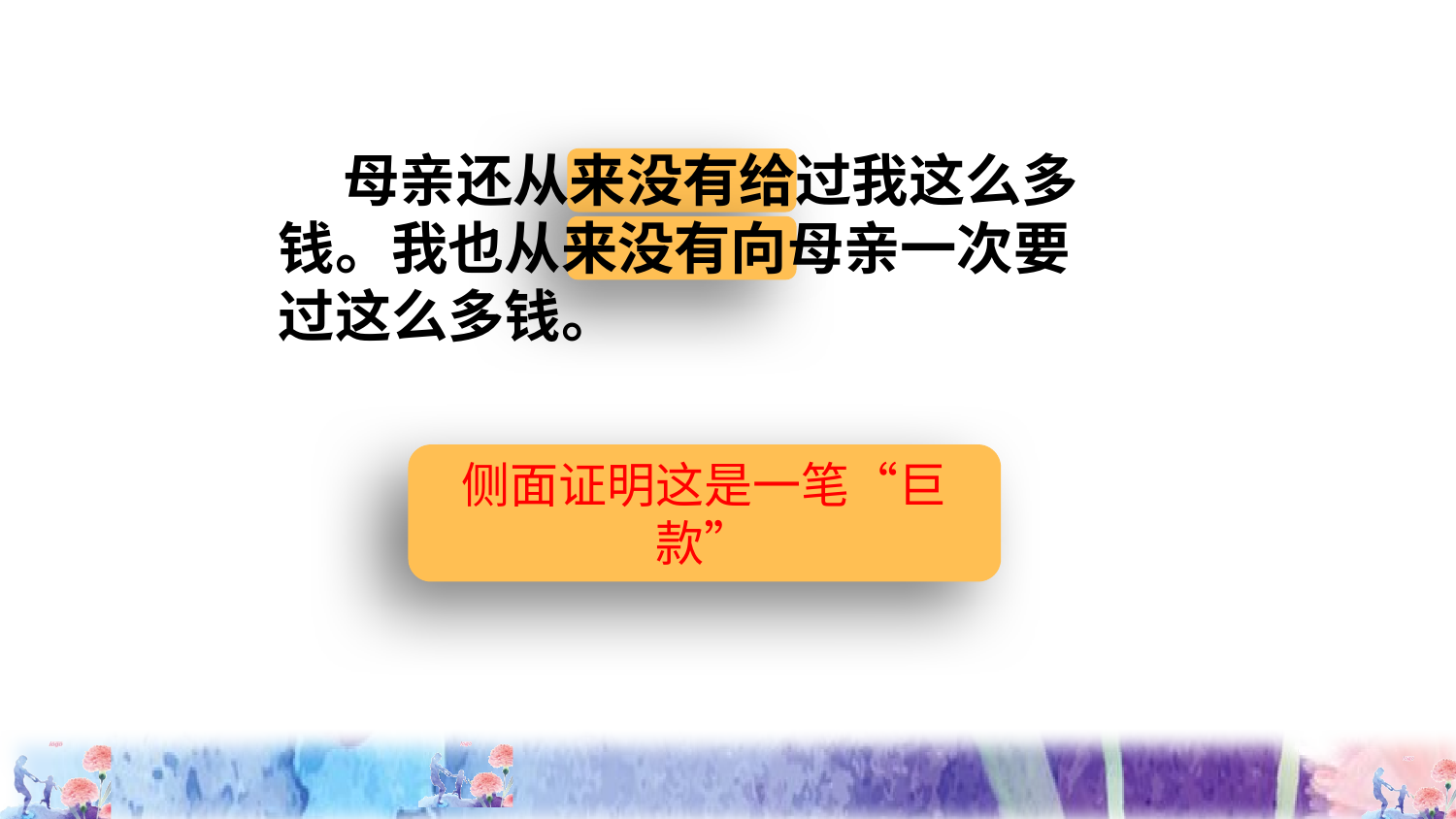

母亲还从来没有给过我这么多钱。我也从来没有向母亲一次要过这么多钱。

侧面证明这是一笔“巨款”